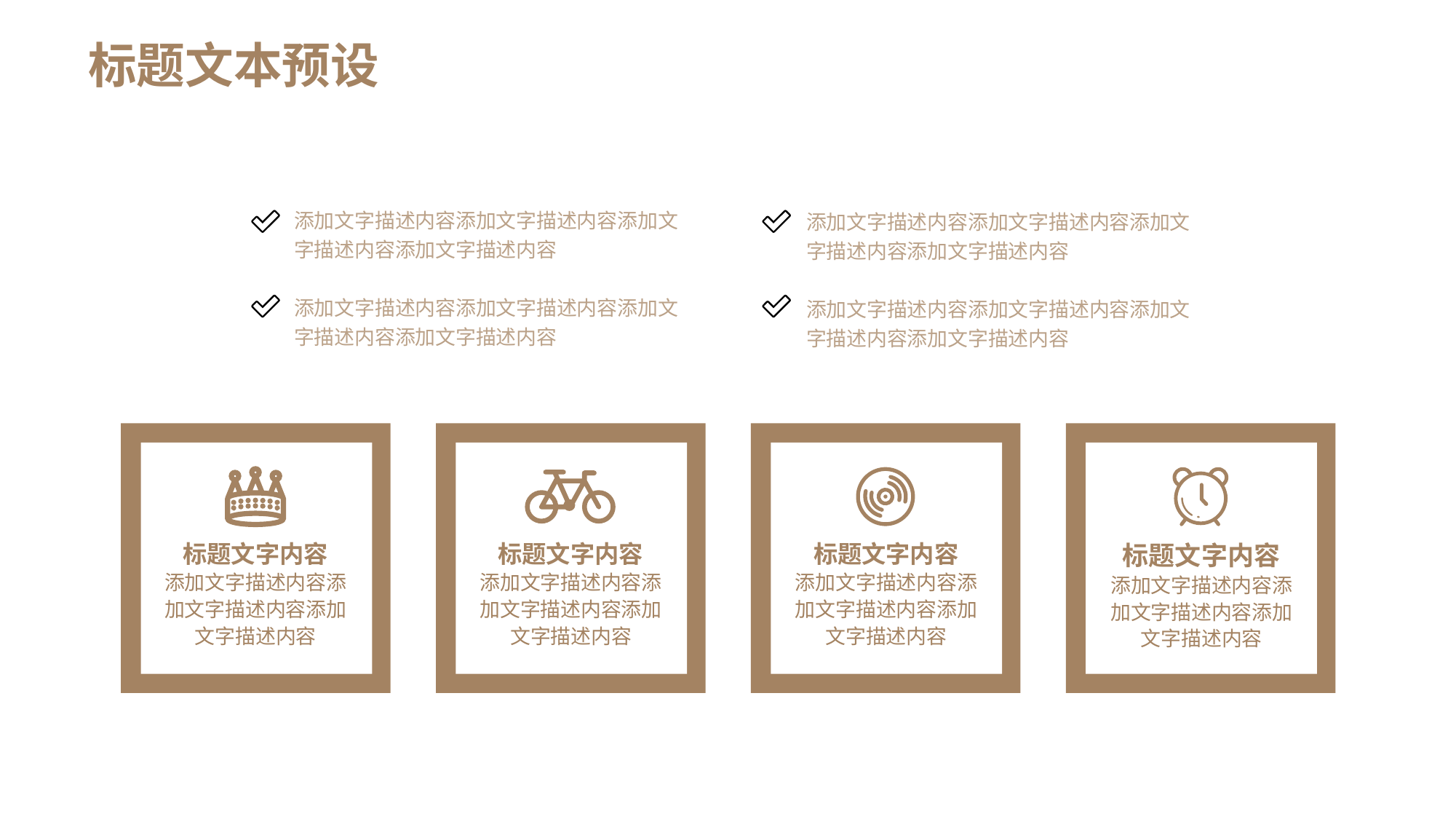

标题文本预设
添加文字描述内容添加文字描述内容添加文字描述内容添加文字描述内容
添加文字描述内容添加文字描述内容添加文字描述内容添加文字描述内容

添加文字描述内容添加文字描述内容添加文字描述内容添加文字描述内容
添加文字描述内容添加文字描述内容添加文字描述内容添加文字描述内容

标题文字内容
添加文字描述内容添加文字描述内容添加文字描述内容

标题文字内容
添加文字描述内容添加文字描述内容添加文字描述内容

标题文字内容
添加文字描述内容添加文字描述内容添加文字描述内容

标题文字内容
添加文字描述内容添加文字描述内容添加文字描述内容